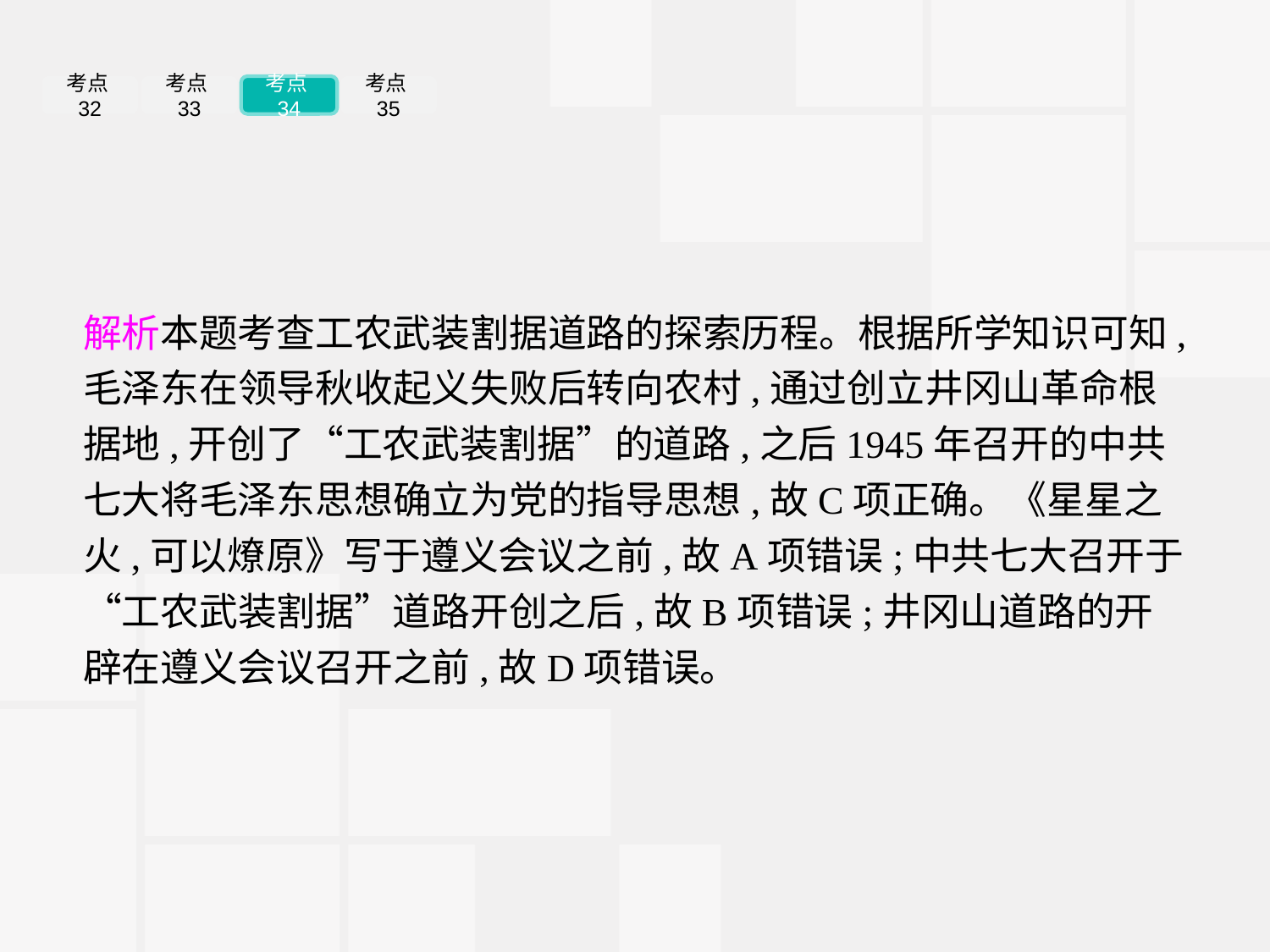

考点32
考点33
考点34
考点35
解析本题考查工农武装割据道路的探索历程。根据所学知识可知,毛泽东在领导秋收起义失败后转向农村,通过创立井冈山革命根据地,开创了“工农武装割据”的道路,之后1945年召开的中共七大将毛泽东思想确立为党的指导思想,故C项正确。《星星之火,可以燎原》写于遵义会议之前,故A项错误;中共七大召开于“工农武装割据”道路开创之后,故B项错误;井冈山道路的开辟在遵义会议召开之前,故D项错误。